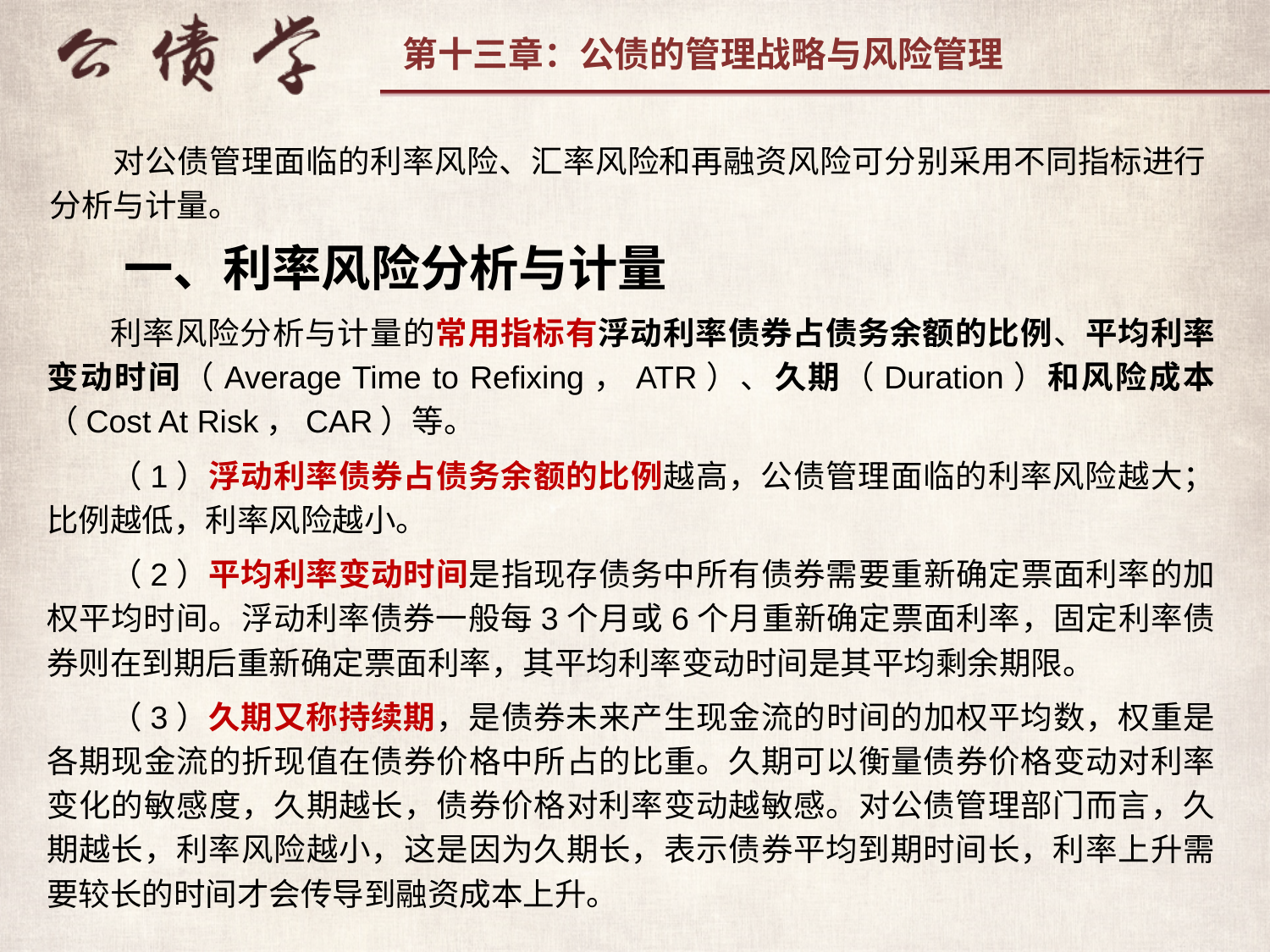

对公债管理面临的利率风险、汇率风险和再融资风险可分别采用不同指标进行分析与计量。
一、利率风险分析与计量
利率风险分析与计量的常用指标有浮动利率债券占债务余额的比例、平均利率变动时间（Average Time to Refixing，ATR）、久期（Duration）和风险成本（Cost At Risk，CAR）等。
（1）浮动利率债券占债务余额的比例越高，公债管理面临的利率风险越大；比例越低，利率风险越小。
（2）平均利率变动时间是指现存债务中所有债券需要重新确定票面利率的加权平均时间。浮动利率债券一般每3个月或6个月重新确定票面利率，固定利率债券则在到期后重新确定票面利率，其平均利率变动时间是其平均剩余期限。
（3）久期又称持续期，是债券未来产生现金流的时间的加权平均数，权重是各期现金流的折现值在债券价格中所占的比重。久期可以衡量债券价格变动对利率变化的敏感度，久期越长，债券价格对利率变动越敏感。对公债管理部门而言，久期越长，利率风险越小，这是因为久期长，表示债券平均到期时间长，利率上升需要较长的时间才会传导到融资成本上升。
9